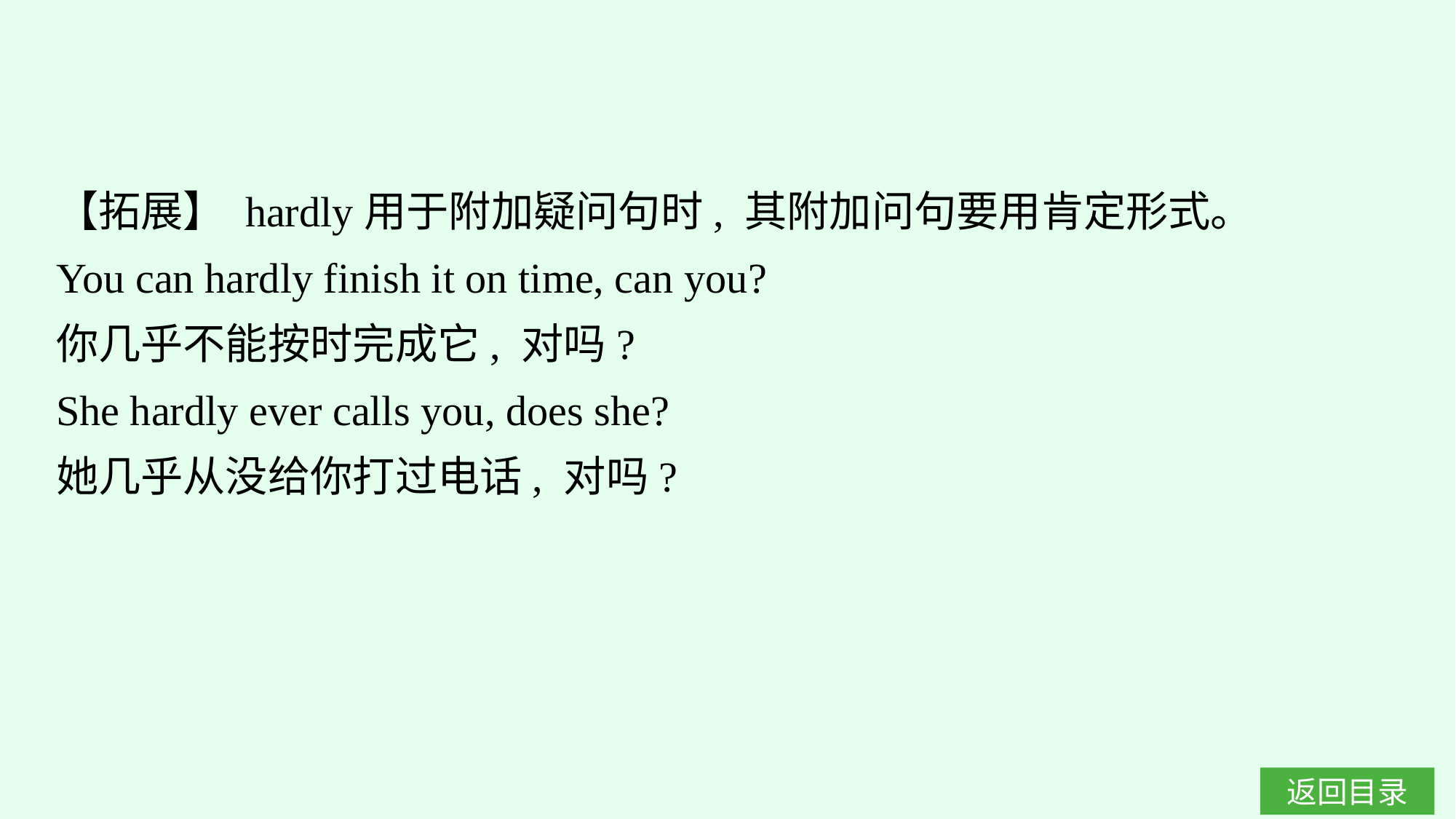

【拓展】 hardly用于附加疑问句时, 其附加问句要用肯定形式。
You can hardly finish it on time, can you?
你几乎不能按时完成它, 对吗?
She hardly ever calls you, does she?
她几乎从没给你打过电话, 对吗?